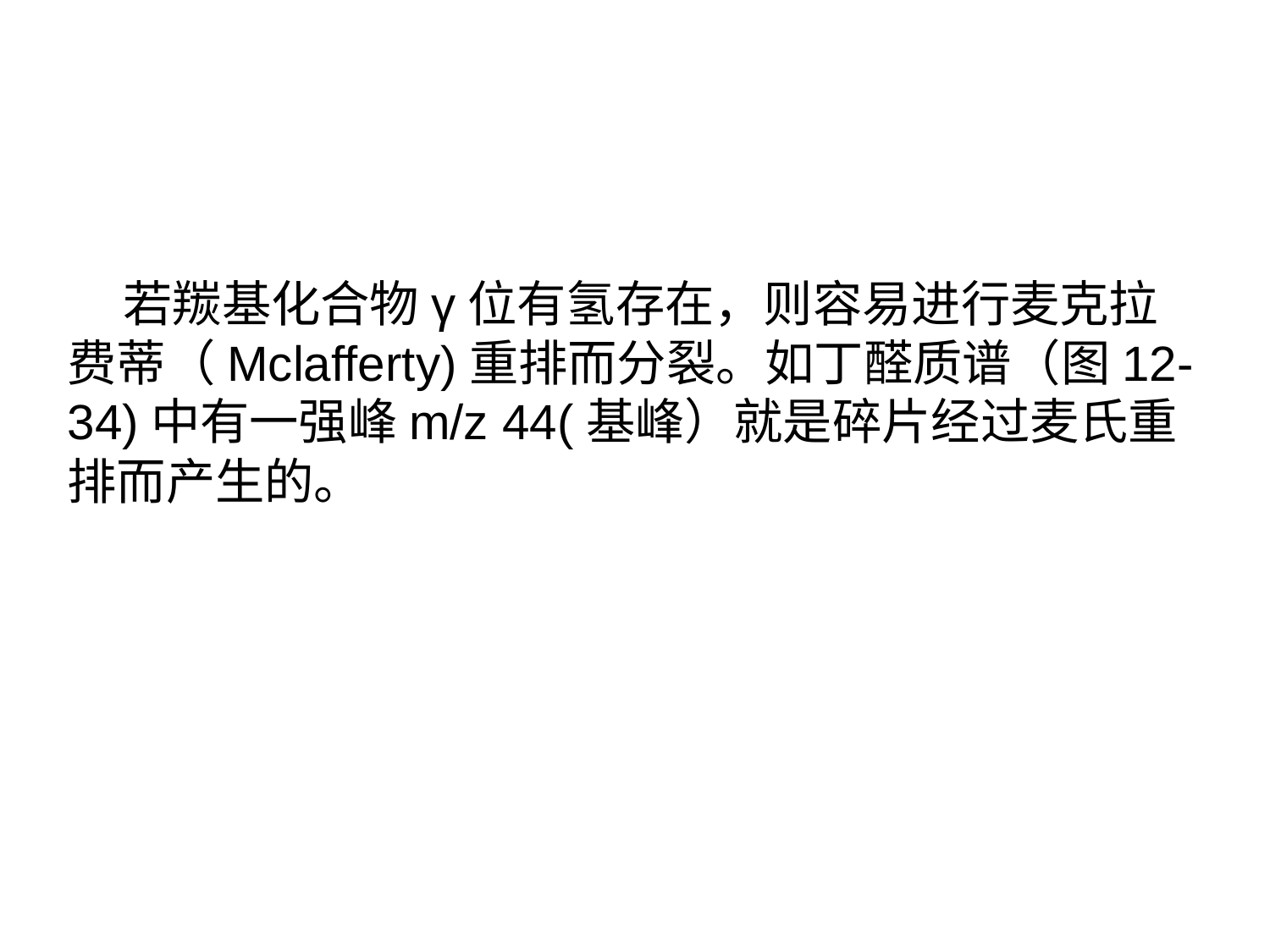

若羰基化合物γ位有氢存在，则容易进行麦克拉费蒂（Mclafferty)重排而分裂。如丁醛质谱（图12-34)中有一强峰m/z 44(基峰）就是碎片经过麦氏重排而产生的。